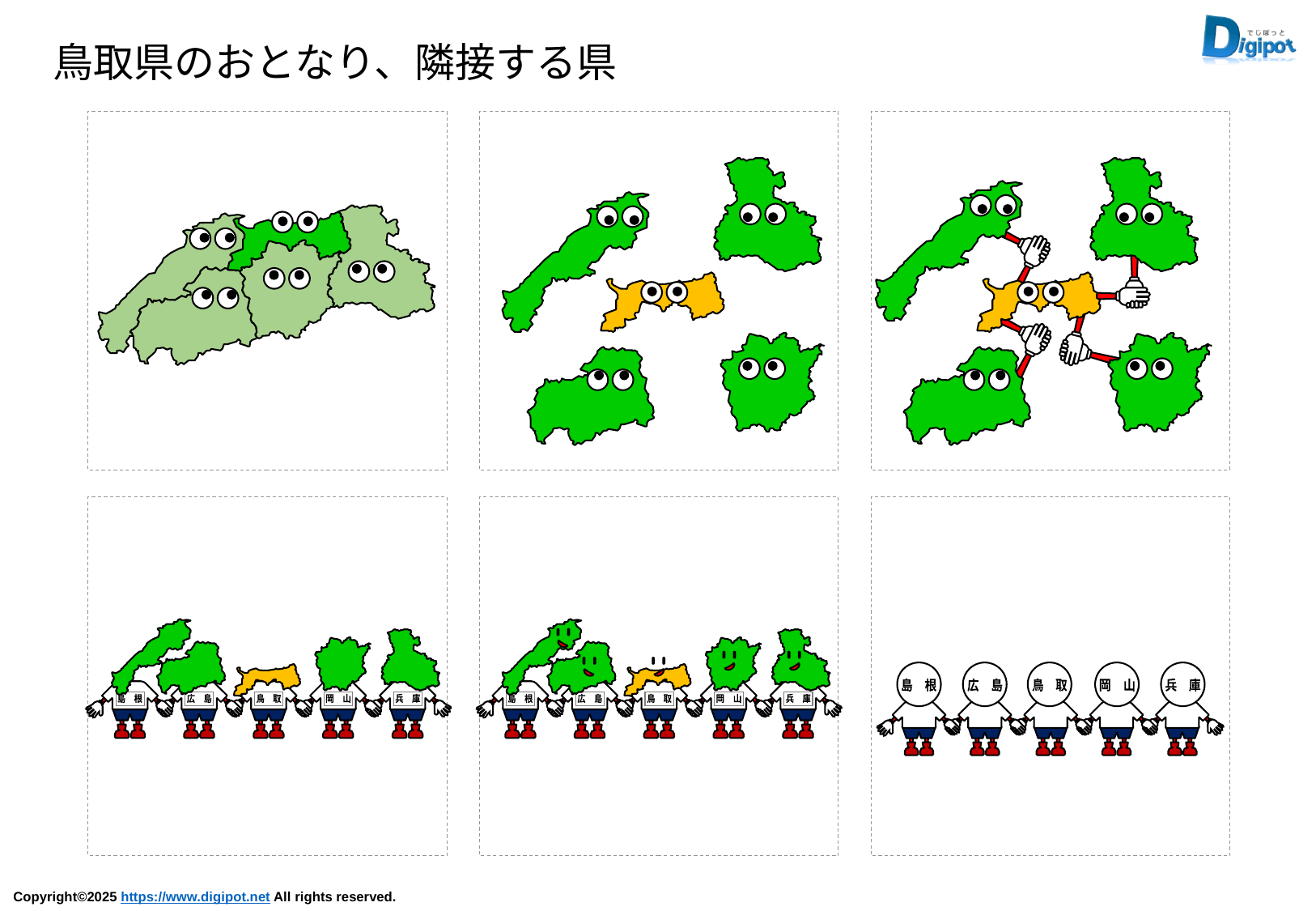

鳥取県のおとなり、隣接する県

島　根

広　島

岡　山

鳥　取
兵　庫

島　根

広　島

岡　山

鳥　取
兵　庫

島　根

広　島

鳥　取

岡　山

兵　庫